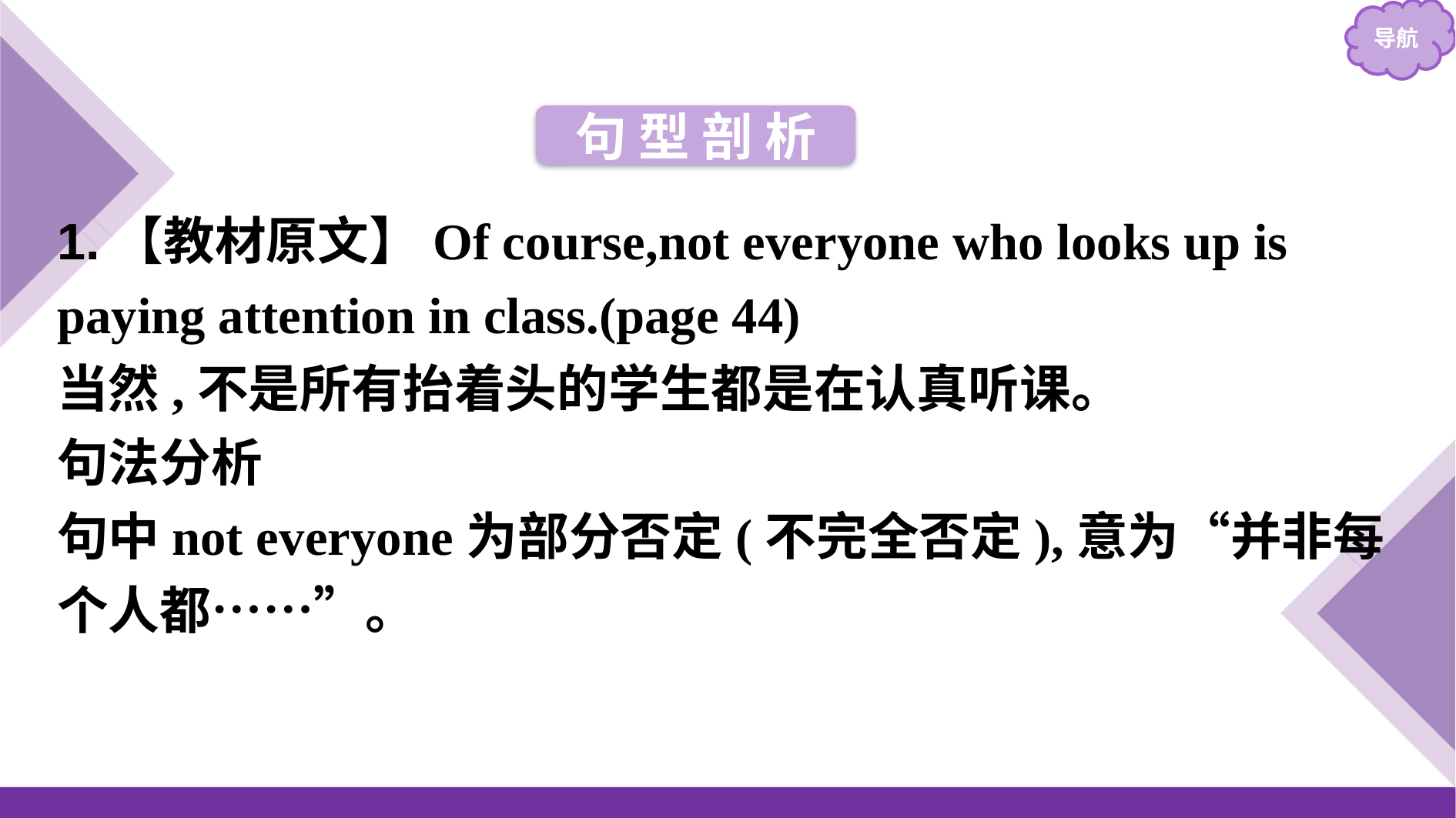

句 型 剖 析
1.【教材原文】Of course,not everyone who looks up is paying attention in class.(page 44)
当然,不是所有抬着头的学生都是在认真听课。
句法分析
句中not everyone为部分否定(不完全否定),意为“并非每个人都……”。